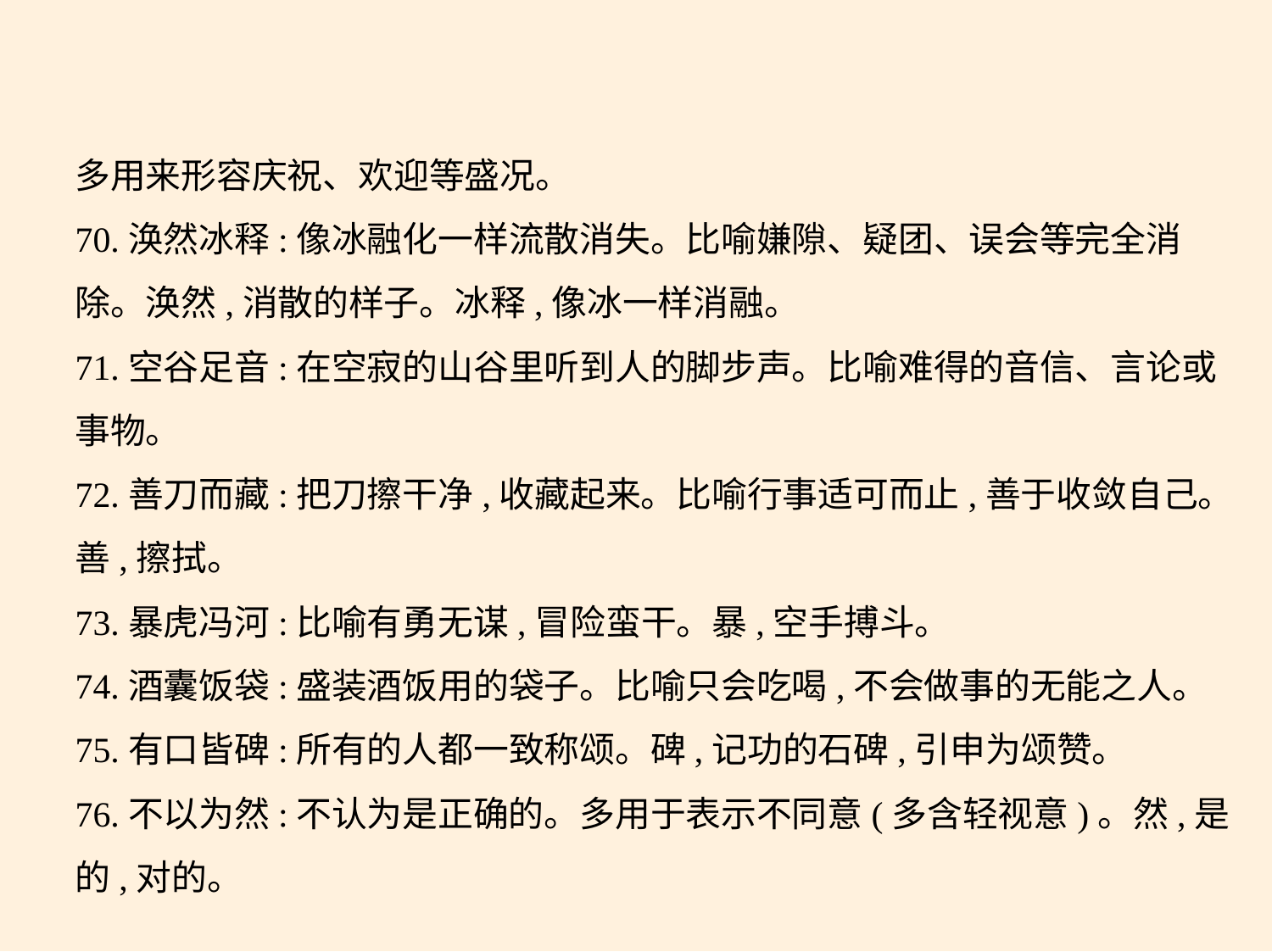

多用来形容庆祝、欢迎等盛况。
70.涣然冰释:像冰融化一样流散消失。比喻嫌隙、疑团、误会等完全消
除。涣然,消散的样子。冰释,像冰一样消融。
71.空谷足音:在空寂的山谷里听到人的脚步声。比喻难得的音信、言论或
事物。
72.善刀而藏:把刀擦干净,收藏起来。比喻行事适可而止,善于收敛自己。
善,擦拭。
73.暴虎冯河:比喻有勇无谋,冒险蛮干。暴,空手搏斗。
74.酒囊饭袋:盛装酒饭用的袋子。比喻只会吃喝,不会做事的无能之人。
75.有口皆碑:所有的人都一致称颂。碑,记功的石碑,引申为颂赞。
76.不以为然:不认为是正确的。多用于表示不同意(多含轻视意)。然,是
的,对的。